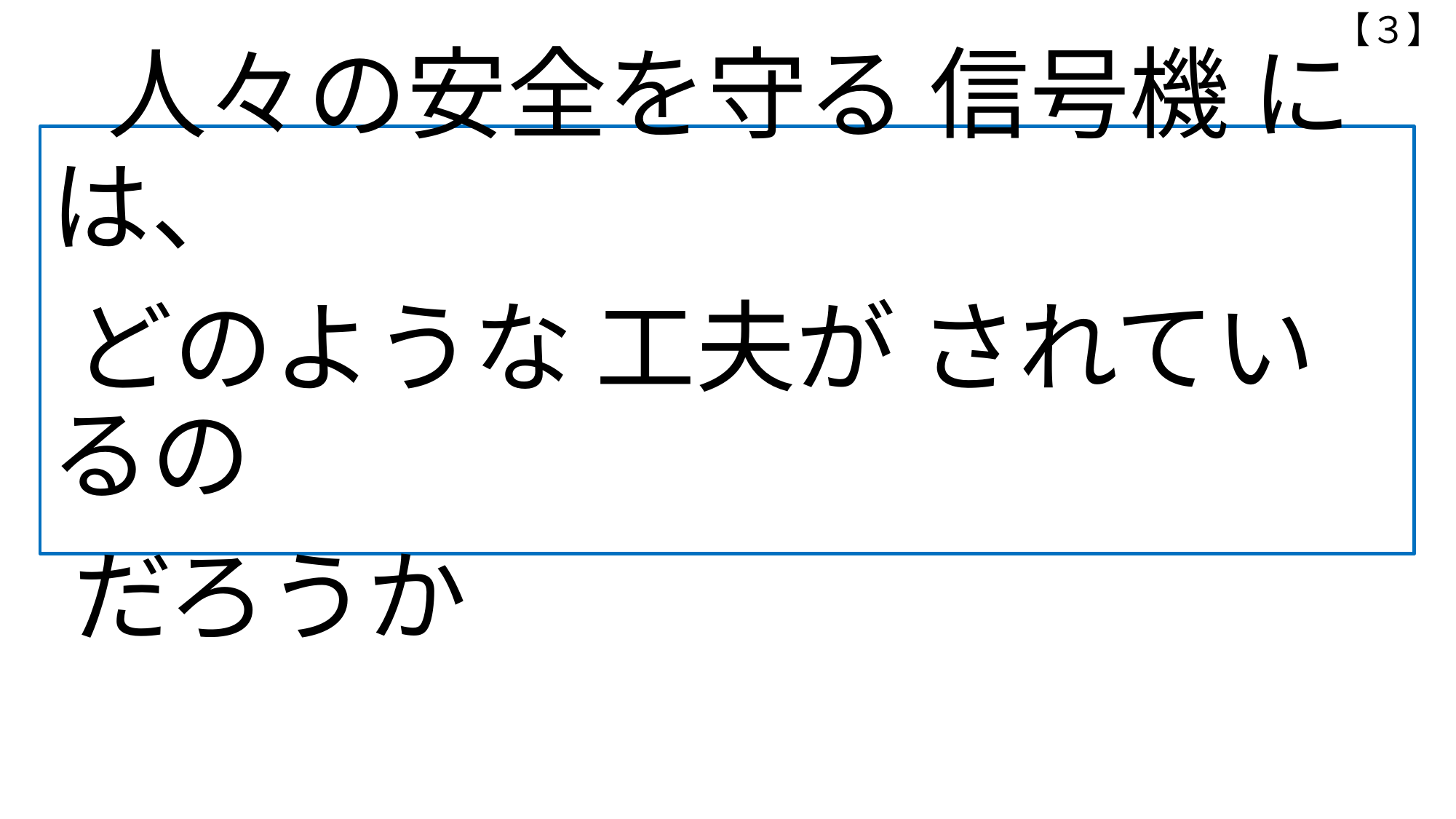

【３】
# 人々の安全を守る 信号機 には、 どのような 工夫が されているの だろうか